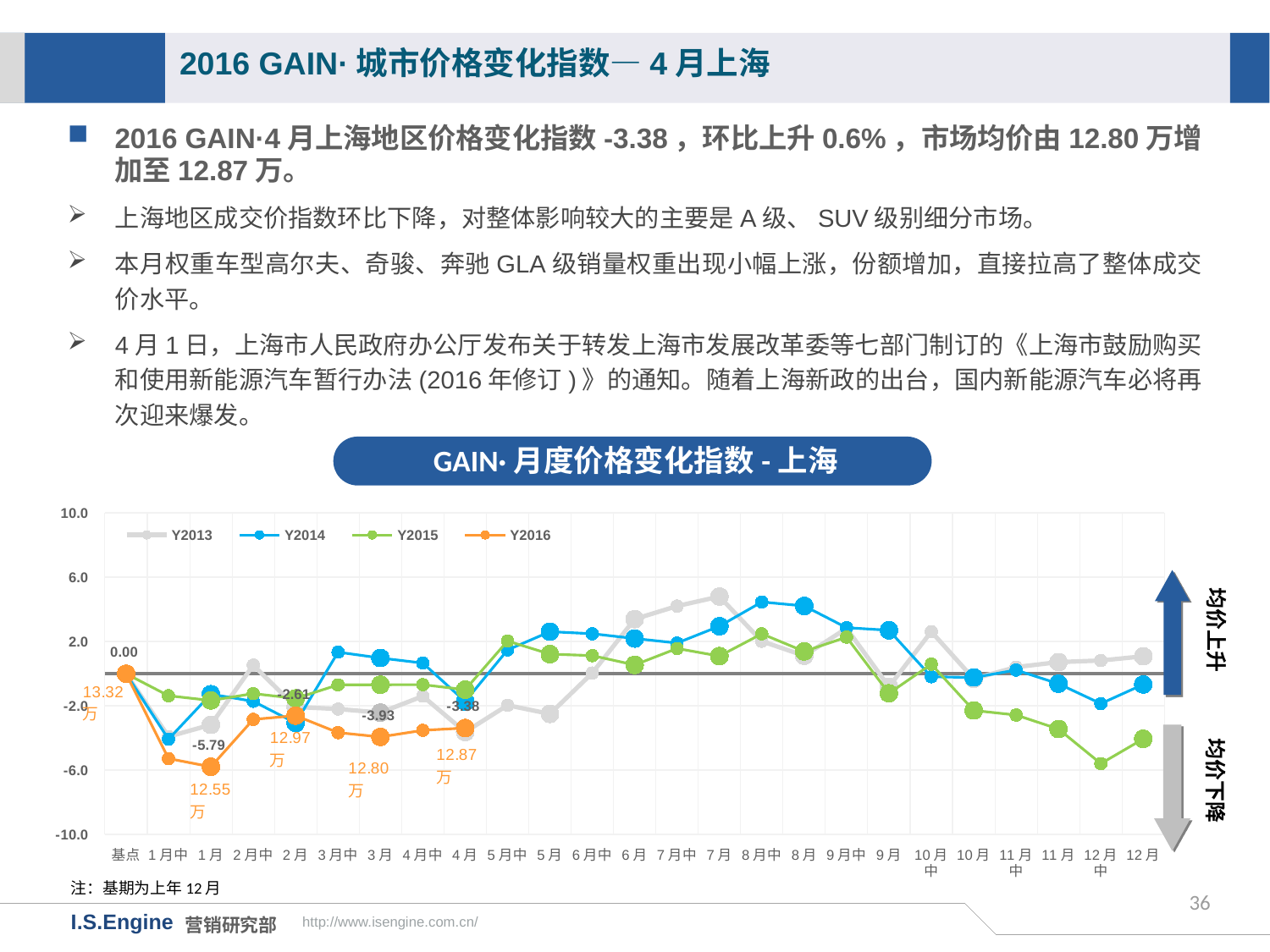

2016 GAIN·城市价格变化指数—4月上海
2016 GAIN·4月上海地区价格变化指数-3.38，环比上升0.6%，市场均价由12.80万增加至12.87万。
上海地区成交价指数环比下降，对整体影响较大的主要是A级、SUV级别细分市场。
本月权重车型高尔夫、奇骏、奔驰GLA级销量权重出现小幅上涨，份额增加，直接拉高了整体成交价水平。
4月1日，上海市人民政府办公厅发布关于转发上海市发展改革委等七部门制订的《上海市鼓励购买和使用新能源汽车暂行办法(2016年修订)》的通知。随着上海新政的出台，国内新能源汽车必将再次迎来爆发。

GAIN·月度价格变化指数-上海

[unsupported chart]

均价上升

均价下降

注：基期为上年12月
36